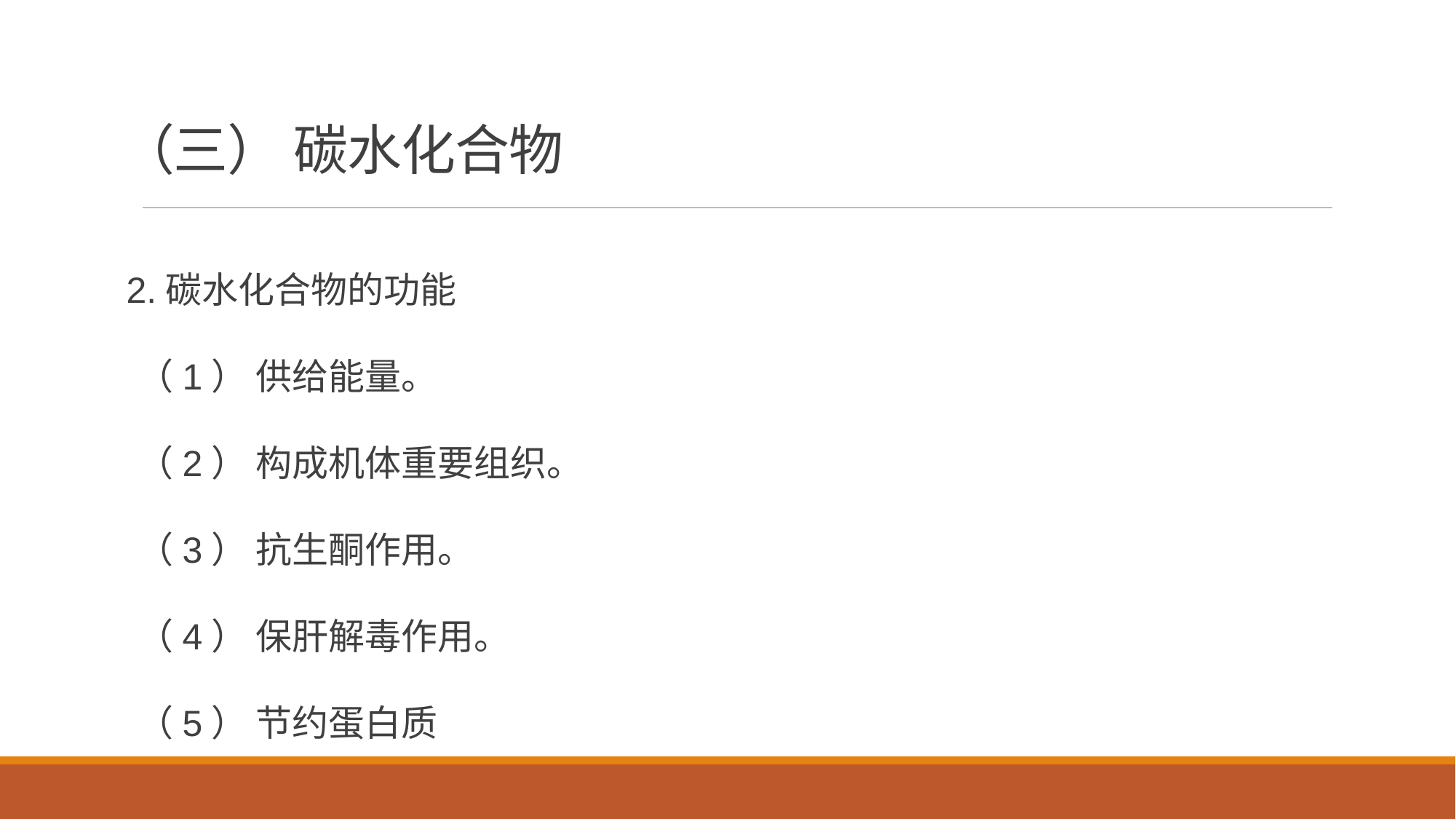

# （三） 碳水化合物

2.碳水化合物的功能
（1） 供给能量。
（2） 构成机体重要组织。
（3） 抗生酮作用。
（4） 保肝解毒作用。
（5） 节约蛋白质